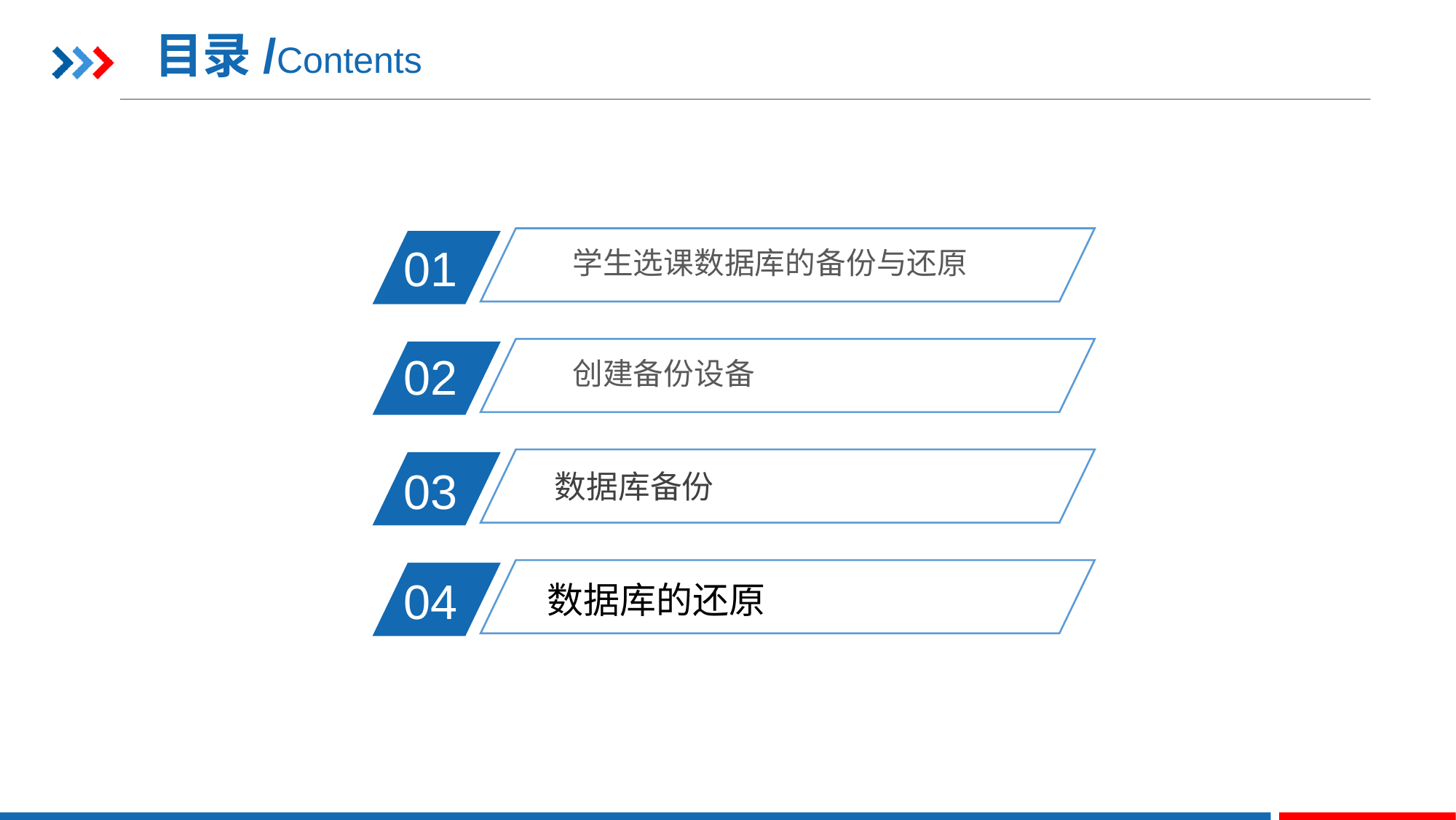

目录/Contents

学生选课数据库的备份与还原

01

创建备份设备
02

数据库备份

03

04
数据库的还原